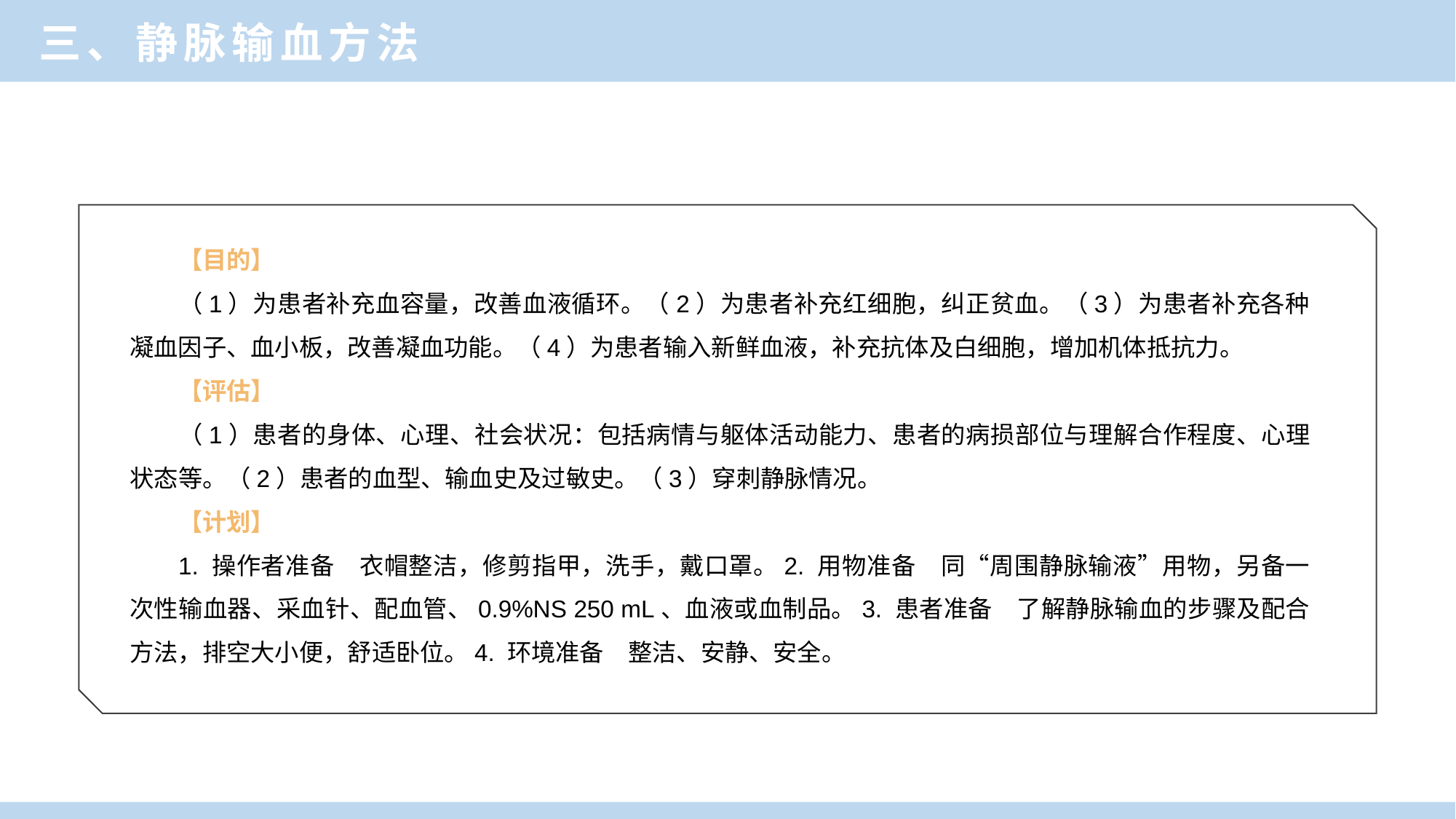

三、静脉输血方法

【目的】
（1）为患者补充血容量，改善血液循环。（2）为患者补充红细胞，纠正贫血。（3）为患者补充各种凝血因子、血小板，改善凝血功能。（4）为患者输入新鲜血液，补充抗体及白细胞，增加机体抵抗力。
【评估】
（1）患者的身体、心理、社会状况：包括病情与躯体活动能力、患者的病损部位与理解合作程度、心理状态等。（2）患者的血型、输血史及过敏史。（3）穿刺静脉情况。
【计划】
1. 操作者准备　衣帽整洁，修剪指甲，洗手，戴口罩。2. 用物准备　同“周围静脉输液”用物，另备一次性输血器、采血针、配血管、0.9%NS 250 mL、血液或血制品。3. 患者准备　了解静脉输血的步骤及配合方法，排空大小便，舒适卧位。4. 环境准备　整洁、安静、安全。